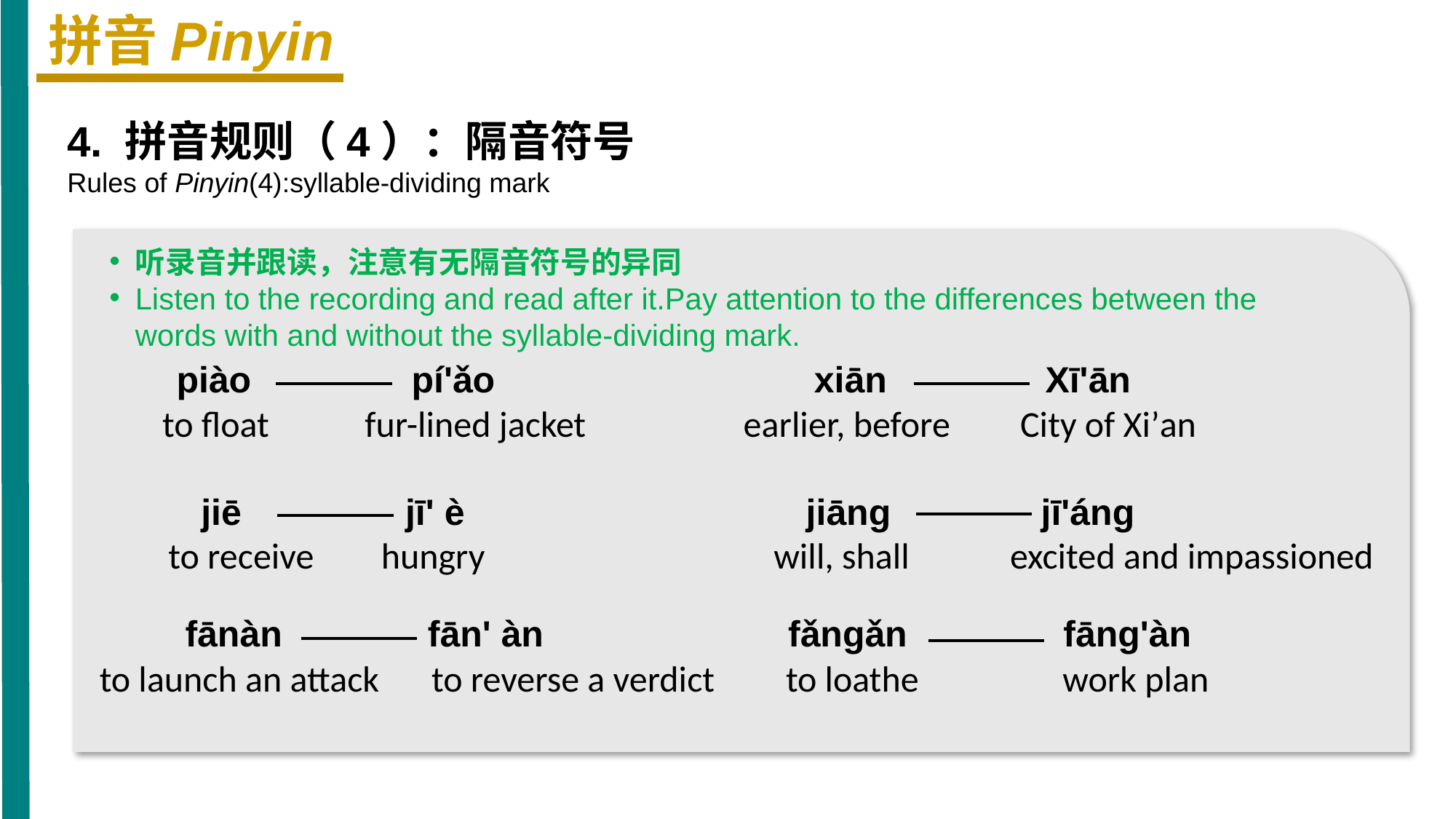

拼音Pinyin
4. 拼音规则（4）：隔音符号
Rules of Pinyin(4):syllable-dividing mark

听录音并跟读，注意有无隔音符号的异同
Listen to the recording and read after it.Pay attention to the differences between the words with and without the syllable-dividing mark.
piào
pí'ǎo
xiān
Xī'ān
to float
fur-lined jacket
earlier, before
City of Xi’an
jiē
jī' è
jiānɡ
jī'ánɡ
to receive
hungry
will, shall
excited and impassioned
fānàn
fān' àn
fǎnɡǎn
fānɡ'àn
to launch an attack
to reverse a verdict
to loathe
work plan